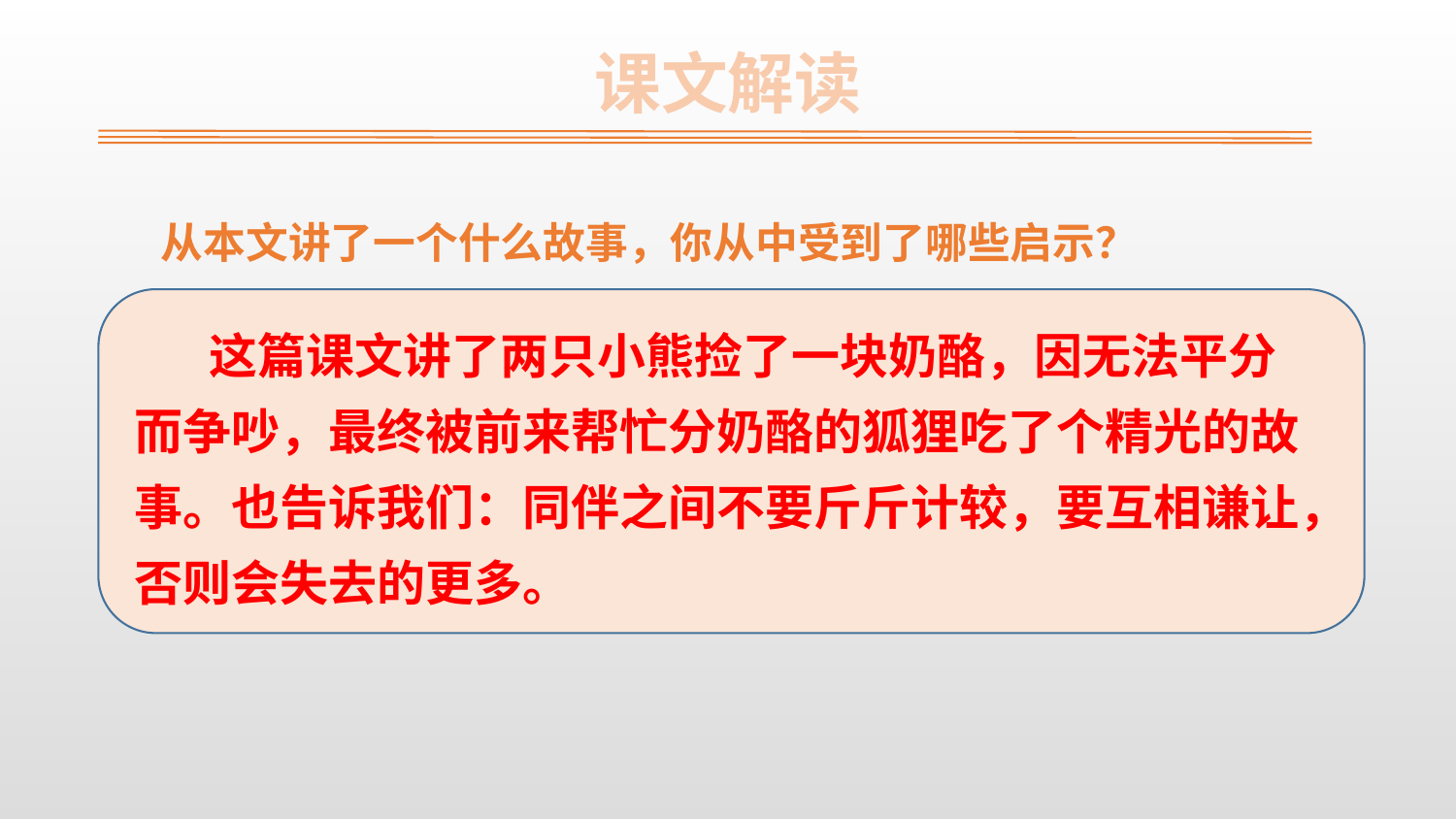

课文解读
从本文讲了一个什么故事，你从中受到了哪些启示？

这篇课文讲了两只小熊捡了一块奶酪，因无法平分而争吵，最终被前来帮忙分奶酪的狐狸吃了个精光的故事。也告诉我们：同伴之间不要斤斤计较，要互相谦让，否则会失去的更多。